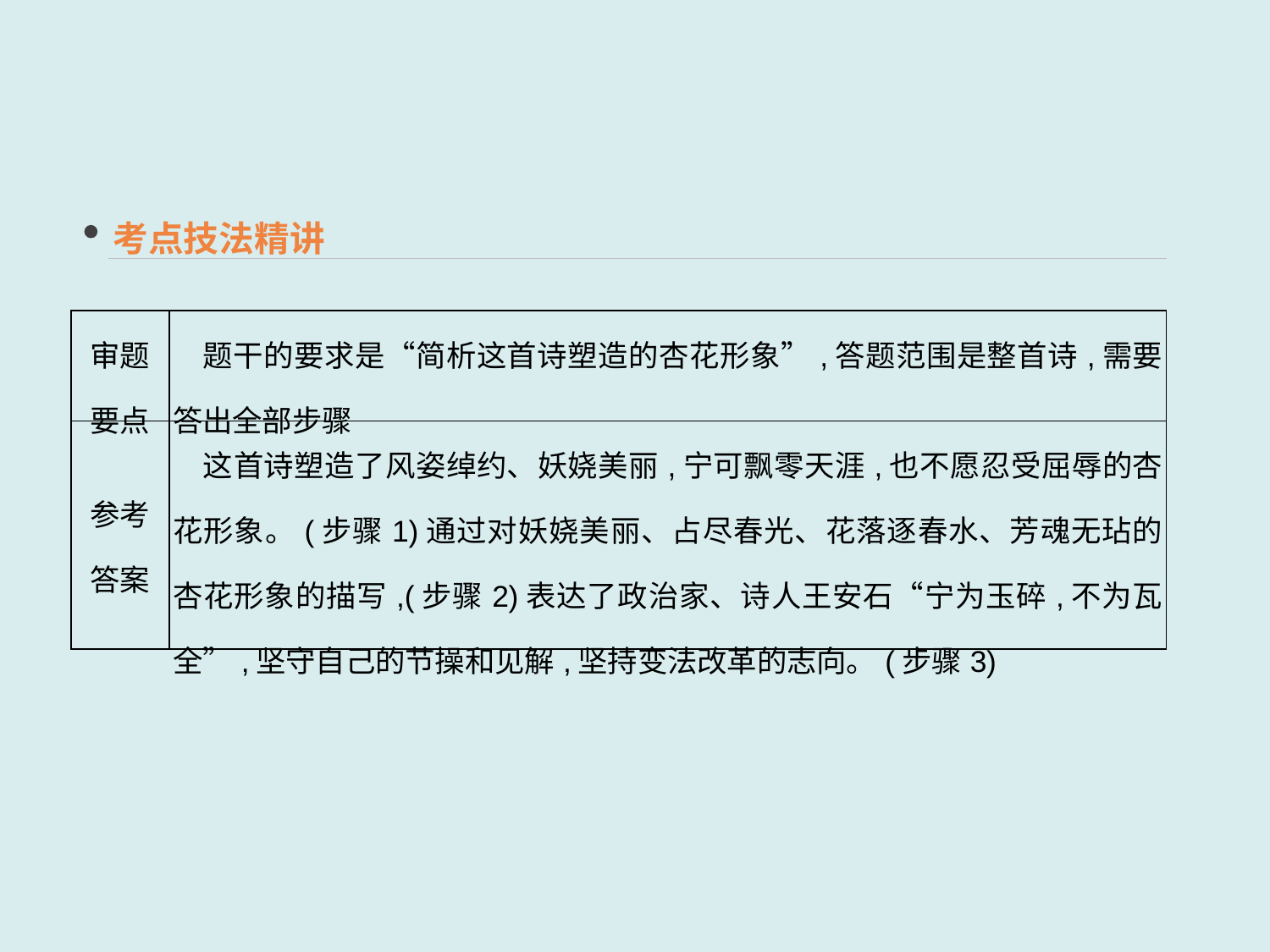

考点技法精讲

| 审题 要点 | 题干的要求是“简析这首诗塑造的杏花形象”,答题范围是整首诗,需要答出全部步骤 |
| --- | --- |
| 参考 答案 | 这首诗塑造了风姿绰约、妖娆美丽,宁可飘零天涯,也不愿忍受屈辱的杏花形象。(步骤1)通过对妖娆美丽、占尽春光、花落逐春水、芳魂无玷的杏花形象的描写,(步骤2)表达了政治家、诗人王安石“宁为玉碎,不为瓦全”,坚守自己的节操和见解,坚持变法改革的志向。(步骤3) |